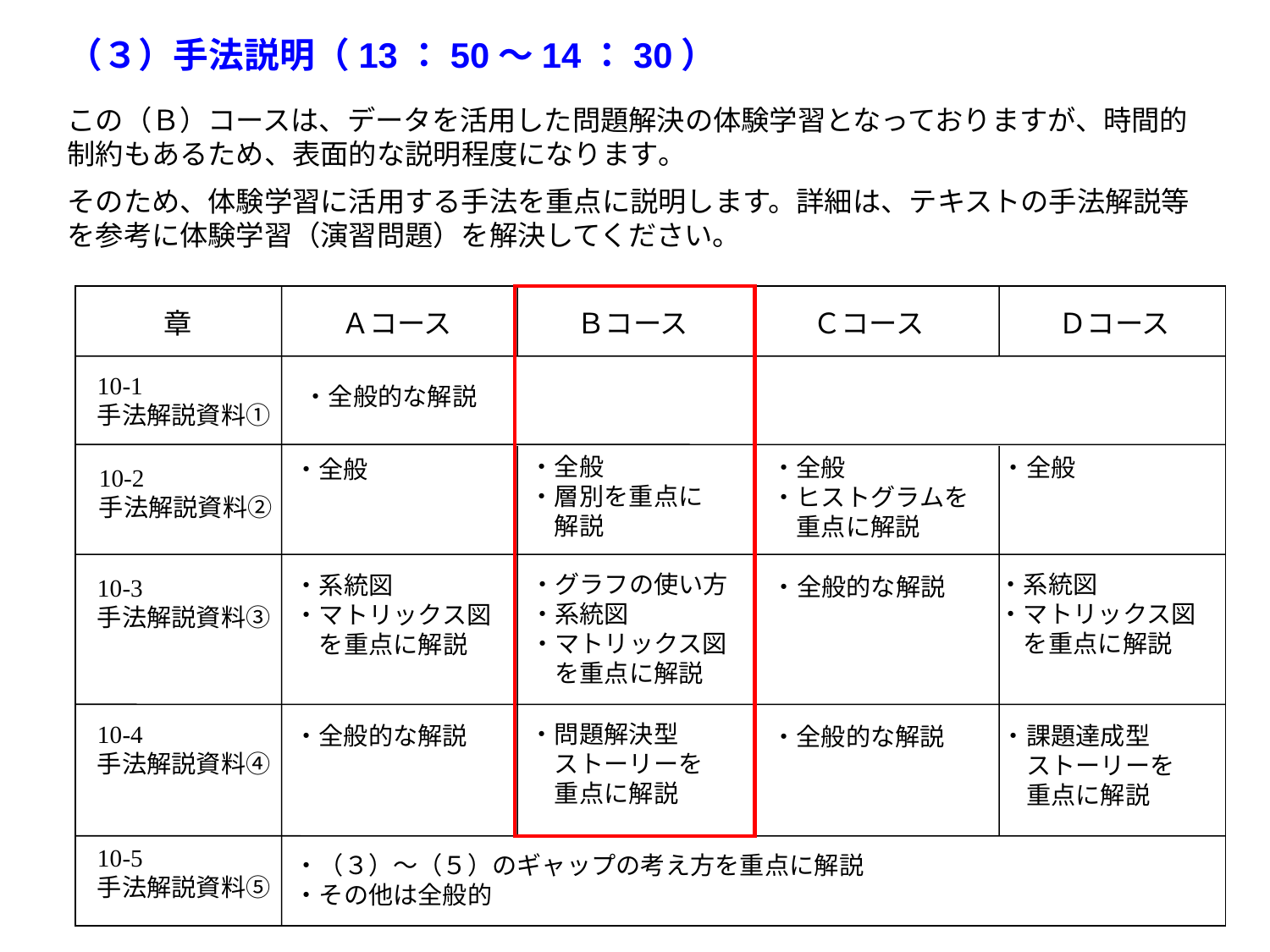

（３）手法説明（13：50～14：30）
この（Ｂ）コースは、データを活用した問題解決の体験学習となっておりますが、時間的制約もあるため、表面的な説明程度になります。
そのため、体験学習に活用する手法を重点に説明します。詳細は、テキストの手法解説等を参考に体験学習（演習問題）を解決してください。

章
Ａコース
Ｂコース
Ｃコース
Ｄコース

10-1
手法解説資料①
・全般的な解説

・全般
・層別を重点に
　解説

・全般
・ヒストグラムを
　重点に解説
・全般的な解説
・全般的な解説
・全般
・系統図
・マトリックス図
　を重点に解説
・課題達成型
　ストーリーを
　重点に解説

・全般
10-2
手法解説資料②

・グラフの使い方
・系統図
・マトリックス図
　を重点に解説
・系統図
・マトリックス図
　を重点に解説
10-3
手法解説資料③

10-4
手法解説資料④
・問題解決型
　ストーリーを
　重点に解説
・全般的な解説

10-5
手法解説資料⑤
・（３）～（５）のギャップの考え方を重点に解説
・その他は全般的